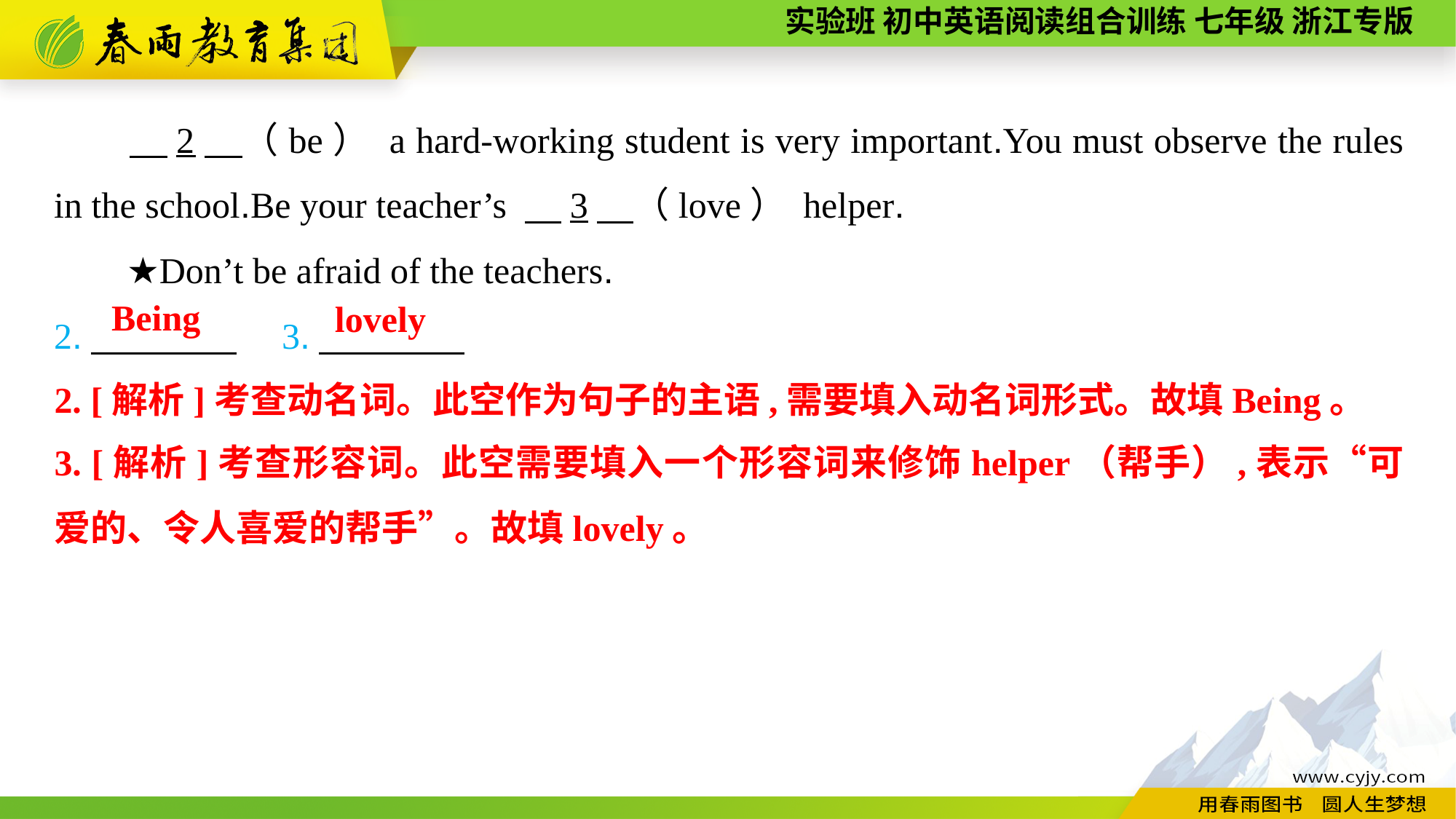

2　（be） a hard-working student is very important.You must observe the rules in the school.Be your teacher’s 　3　（love） helper.
★Don’t be afraid of the teachers.
2.　　　　　3.　　　　　.
Being
lovely
2. [解析]考查动名词。此空作为句子的主语,需要填入动名词形式。故填Being。
3. [解析]考查形容词。此空需要填入一个形容词来修饰helper（帮手）,表示“可爱的、令人喜爱的帮手”。故填lovely。